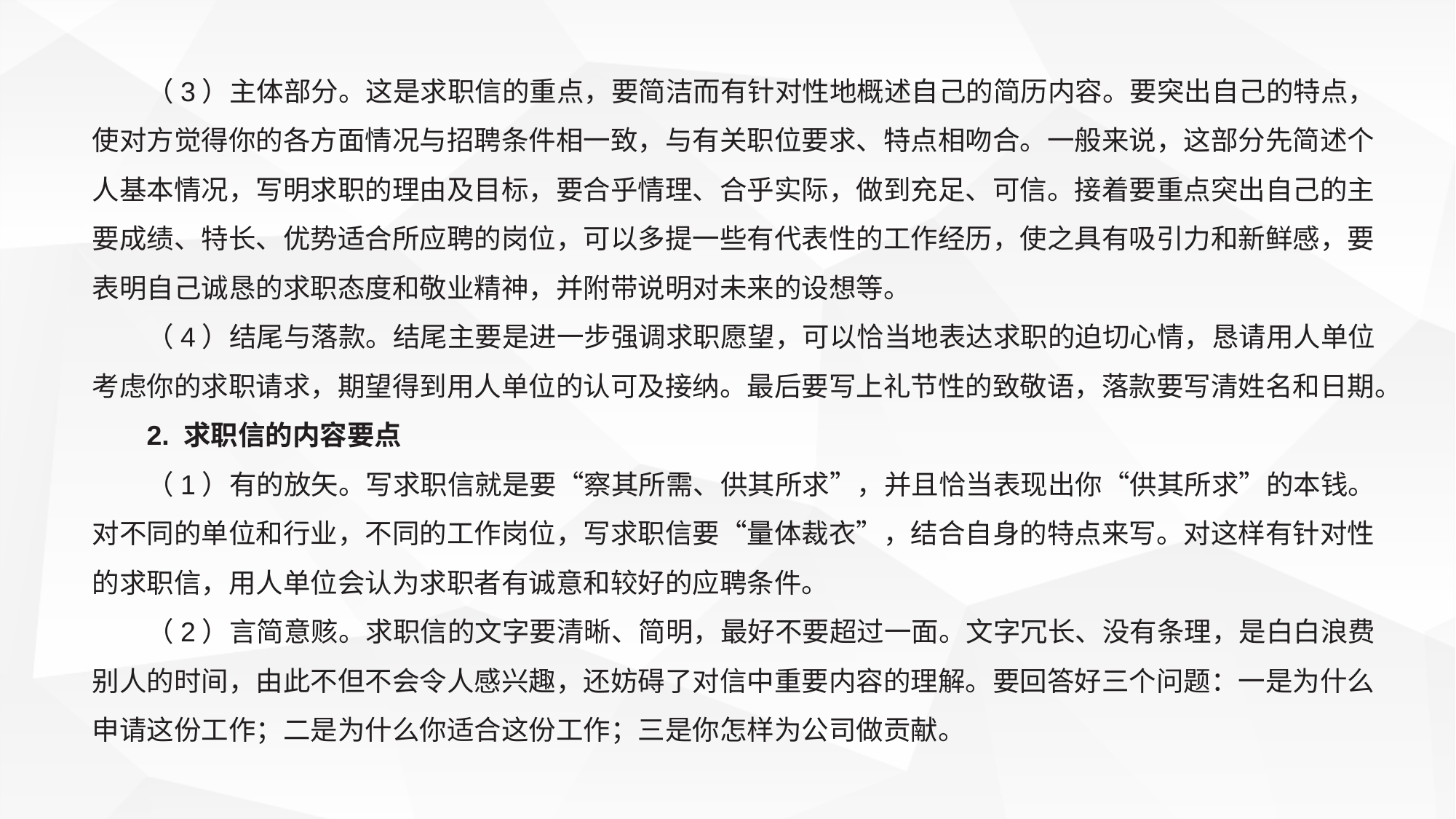

（3）主体部分。这是求职信的重点，要简洁而有针对性地概述自己的简历内容。要突出自己的特点，使对方觉得你的各方面情况与招聘条件相一致，与有关职位要求、特点相吻合。一般来说，这部分先简述个人基本情况，写明求职的理由及目标，要合乎情理、合乎实际，做到充足、可信。接着要重点突出自己的主要成绩、特长、优势适合所应聘的岗位，可以多提一些有代表性的工作经历，使之具有吸引力和新鲜感，要表明自己诚恳的求职态度和敬业精神，并附带说明对未来的设想等。
（4）结尾与落款。结尾主要是进一步强调求职愿望，可以恰当地表达求职的迫切心情，恳请用人单位考虑你的求职请求，期望得到用人单位的认可及接纳。最后要写上礼节性的致敬语，落款要写清姓名和日期。
2. 求职信的内容要点
（1）有的放矢。写求职信就是要“察其所需、供其所求”，并且恰当表现出你“供其所求”的本钱。对不同的单位和行业，不同的工作岗位，写求职信要“量体裁衣”，结合自身的特点来写。对这样有针对性的求职信，用人单位会认为求职者有诚意和较好的应聘条件。
（2）言简意赅。求职信的文字要清晰、简明，最好不要超过一面。文字冗长、没有条理，是白白浪费别人的时间，由此不但不会令人感兴趣，还妨碍了对信中重要内容的理解。要回答好三个问题：一是为什么申请这份工作；二是为什么你适合这份工作；三是你怎样为公司做贡献。